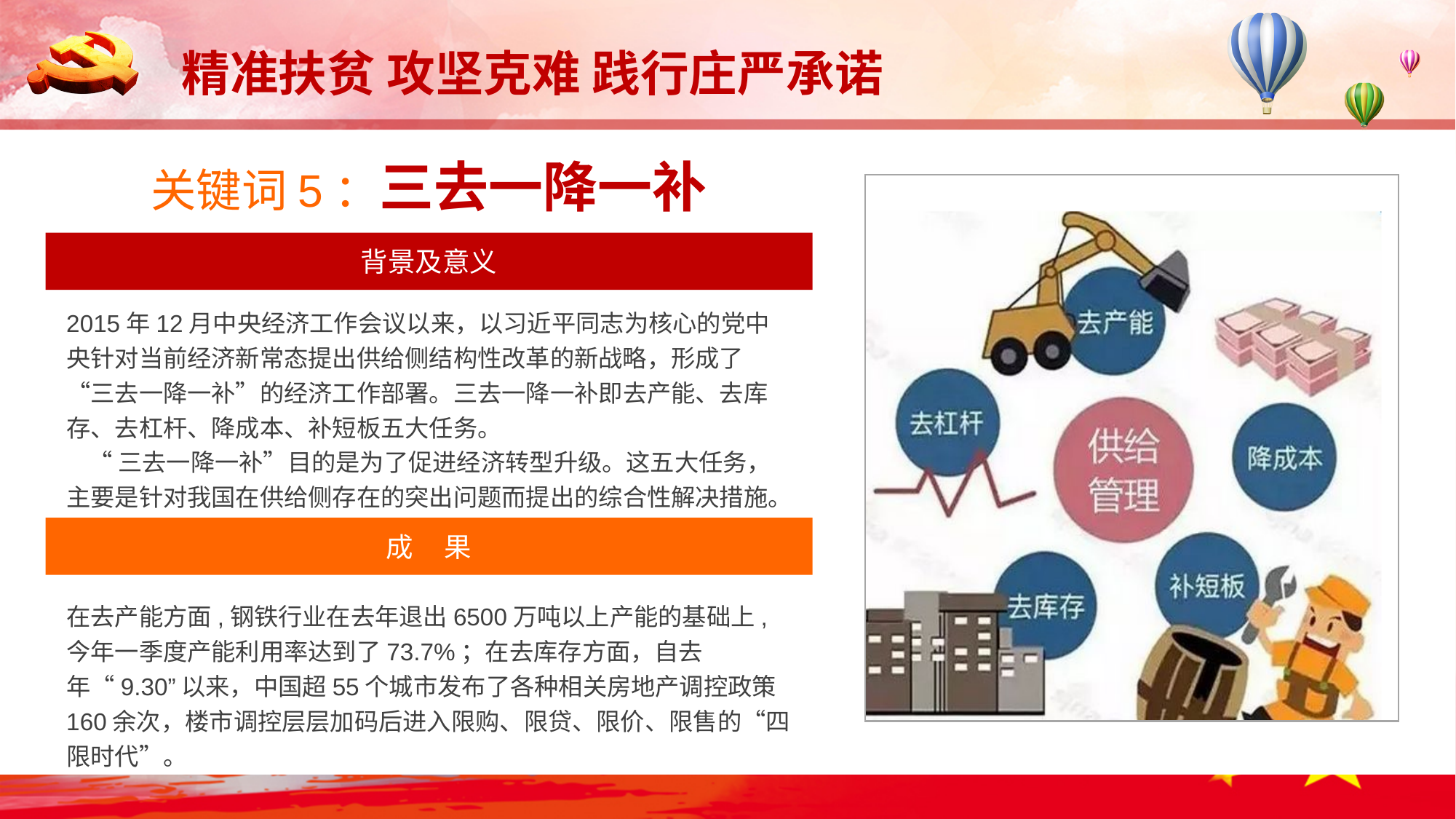

关键词5：三去一降一补

背景及意义
2015年12月中央经济工作会议以来，以习近平同志为核心的党中央针对当前经济新常态提出供给侧结构性改革的新战略，形成了“三去一降一补”的经济工作部署。三去一降一补即去产能、去库存、去杠杆、降成本、补短板五大任务。
    “三去一降一补”目的是为了促进经济转型升级。这五大任务，主要是针对我国在供给侧存在的突出问题而提出的综合性解决措施。
成     果
在去产能方面,钢铁行业在去年退出6500万吨以上产能的基础上,今年一季度产能利用率达到了73.7%；在去库存方面，自去年“9.30”以来，中国超55个城市发布了各种相关房地产调控政策160余次，楼市调控层层加码后进入限购、限贷、限价、限售的“四限时代”。